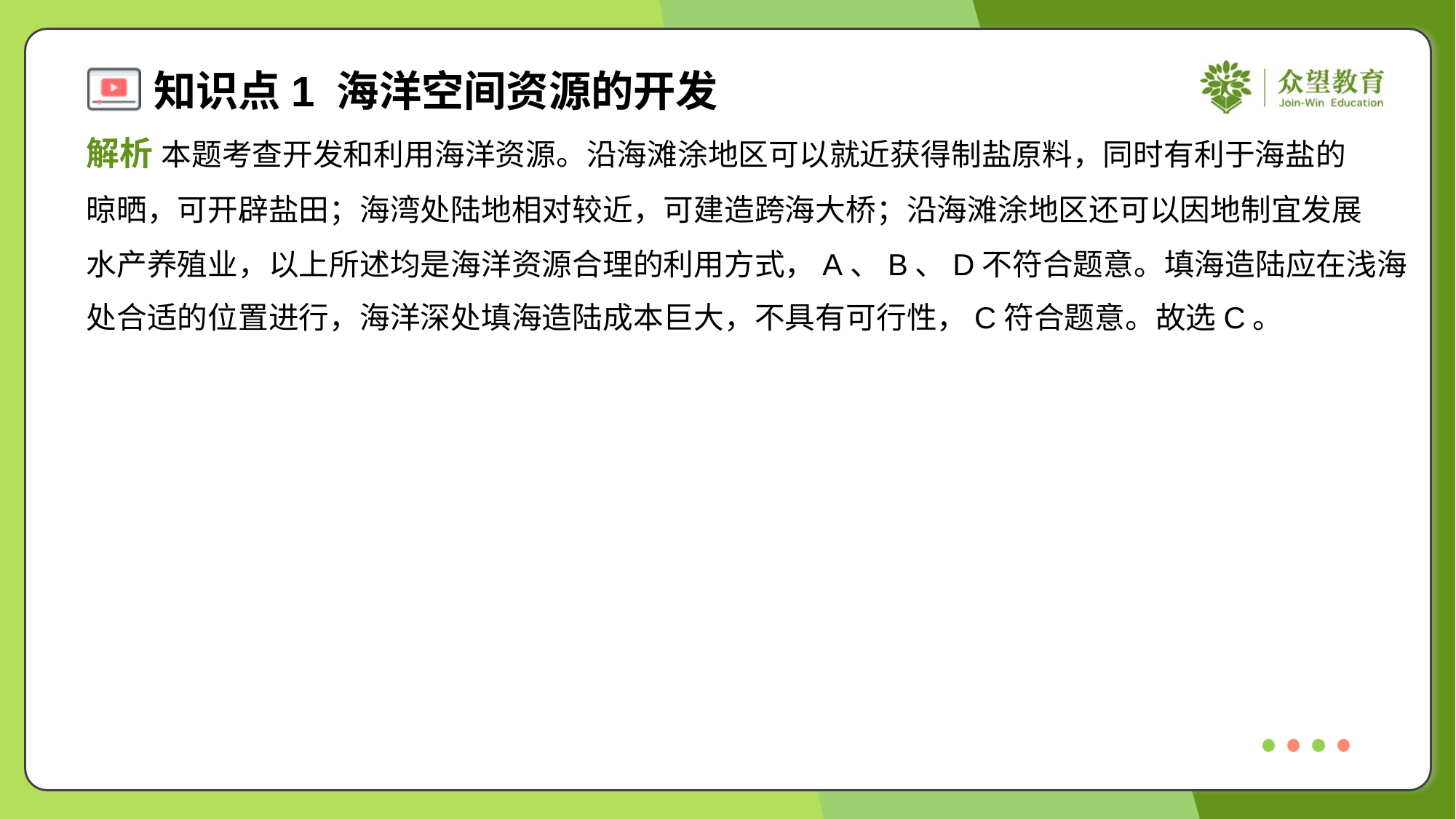

解析 本题考查开发和利用海洋资源。沿海滩涂地区可以就近获得制盐原料，同时有利于海盐的
晾晒，可开辟盐田；海湾处陆地相对较近，可建造跨海大桥；沿海滩涂地区还可以因地制宜发展
水产养殖业，以上所述均是海洋资源合理的利用方式，A、B、D不符合题意。填海造陆应在浅海
处合适的位置进行，海洋深处填海造陆成本巨大，不具有可行性，C符合题意。故选C。